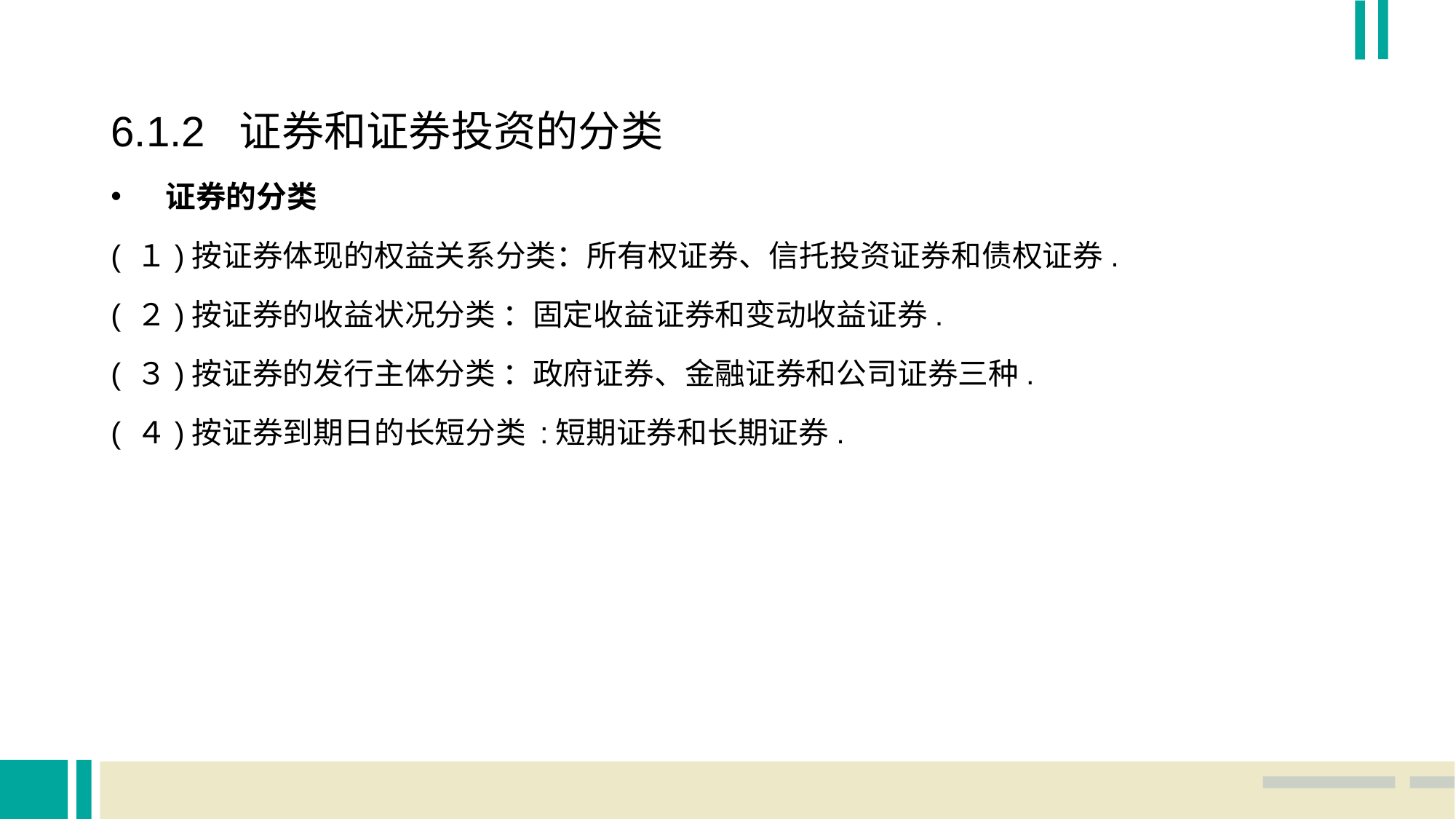

6.1.2  证券和证券投资的分类
证券的分类
( １)按证券体现的权益关系分类：所有权证券、信托投资证券和债权证券.
( ２)按证券的收益状况分类 ：固定收益证券和变动收益证券.
( ３)按证券的发行主体分类 ：政府证券、金融证券和公司证券三种.
( ４)按证券到期日的长短分类 :短期证券和长期证券.